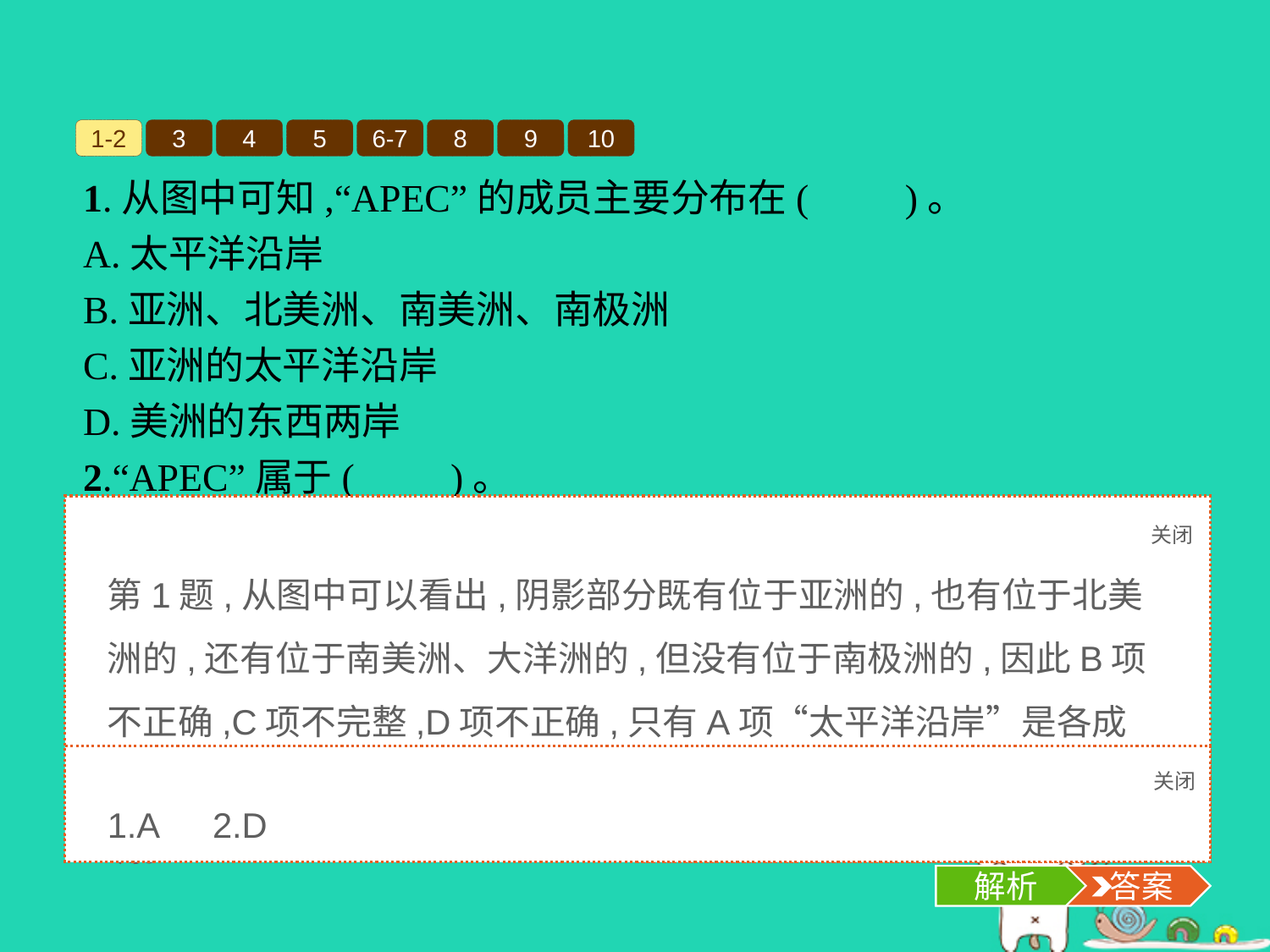

1-2
3
4
5
6-7
8
9
10
1.从图中可知,“APEC”的成员主要分布在(　　)。
A.太平洋沿岸
B.亚洲、北美洲、南美洲、南极洲
C.亚洲的太平洋沿岸
D.美洲的东西两岸
2.“APEC”属于(　　)。
A.全球性的政治组织	B.全球最大的卫生组织
C.地区性的体育组织	D.地区性的经济合作组织

关闭
解析

第1题,从图中可以看出,阴影部分既有位于亚洲的,也有位于北美洲的,还有位于南美洲、大洋洲的,但没有位于南极洲的,因此B项不正确,C项不完整,D项不正确,只有A项“太平洋沿岸”是各成员国的共同特点。第2题,“APEC”是地区性的经济合作组织,D项正确。

关闭
解析
  答案

1.A　2.D
解析
  答案